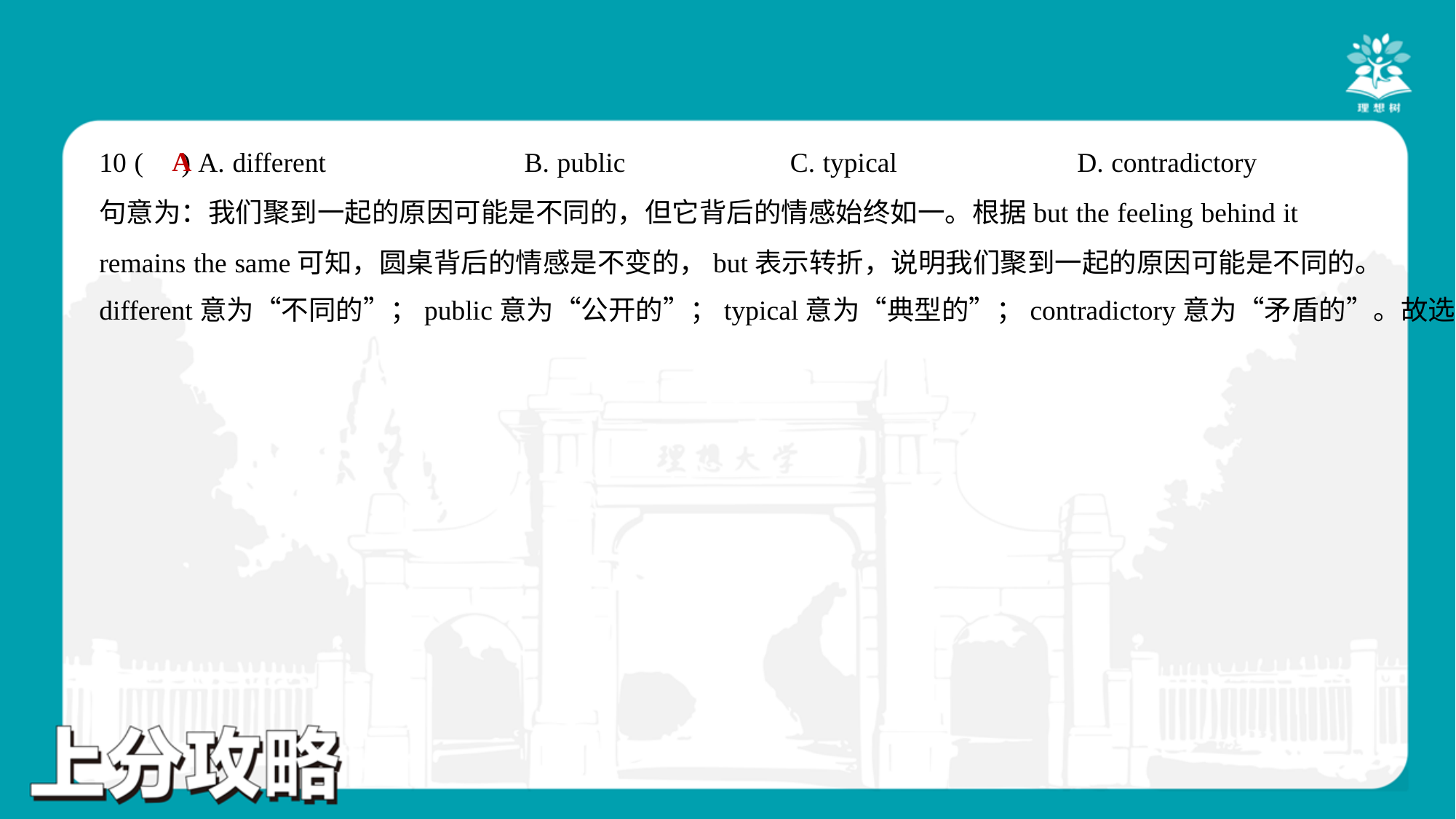

A
10 (     ) A. different	B. public	C. typical	D. contradictory
句意为：我们聚到一起的原因可能是不同的，但它背后的情感始终如一。根据but the feeling behind it
remains the same可知，圆桌背后的情感是不变的，but表示转折，说明我们聚到一起的原因可能是不同的。
different意为“不同的”；public意为“公开的”；typical意为“典型的”；contradictory意为“矛盾的”。故选A项。